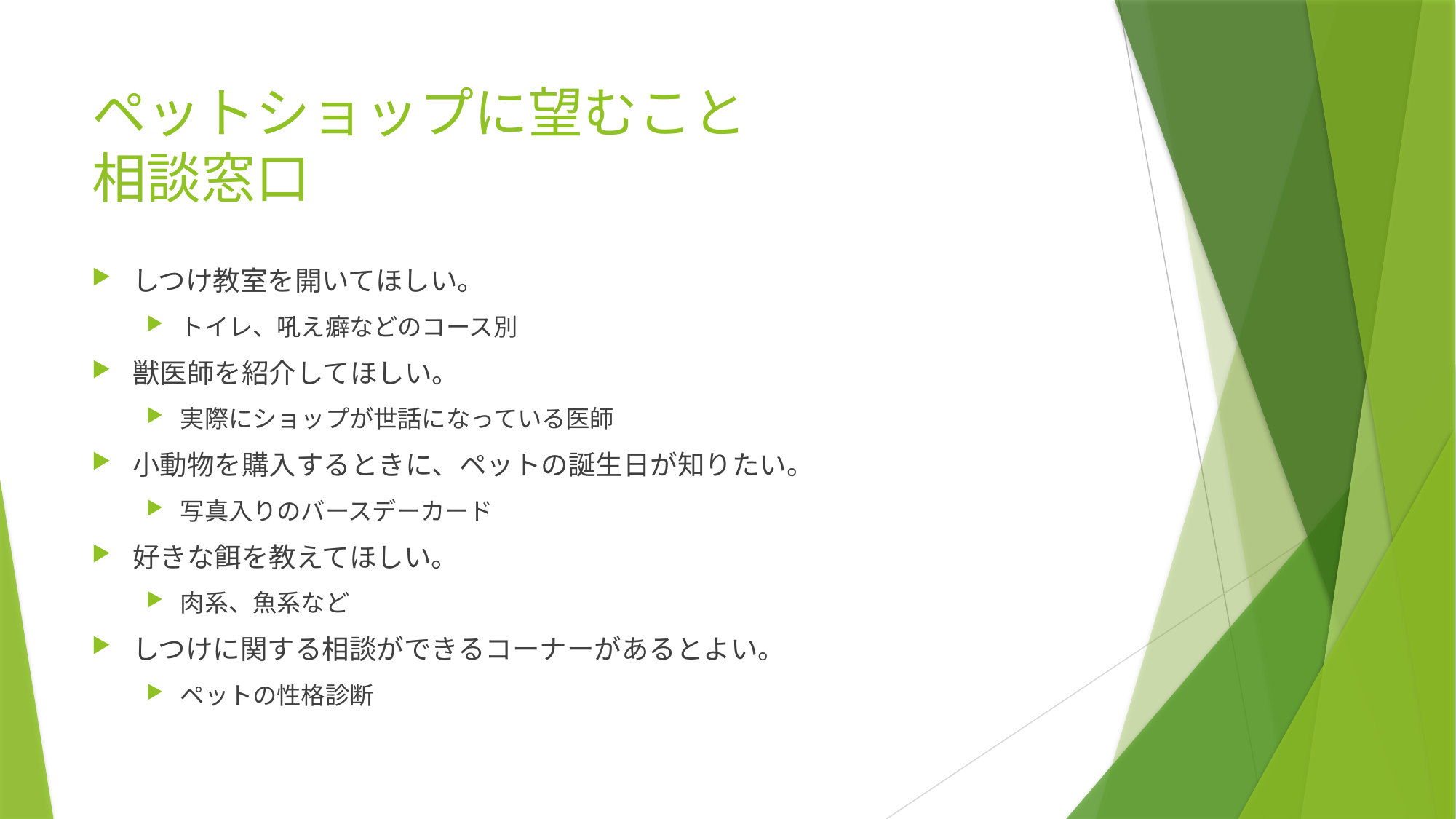

# ペットショップに望むこと 相談窓口
しつけ教室を開いてほしい。
トイレ、吼え癖などのコース別
獣医師を紹介してほしい。
実際にショップが世話になっている医師
小動物を購入するときに、ペットの誕生日が知りたい。
写真入りのバースデーカード
好きな餌を教えてほしい。
肉系、魚系など
しつけに関する相談ができるコーナーがあるとよい。
ペットの性格診断